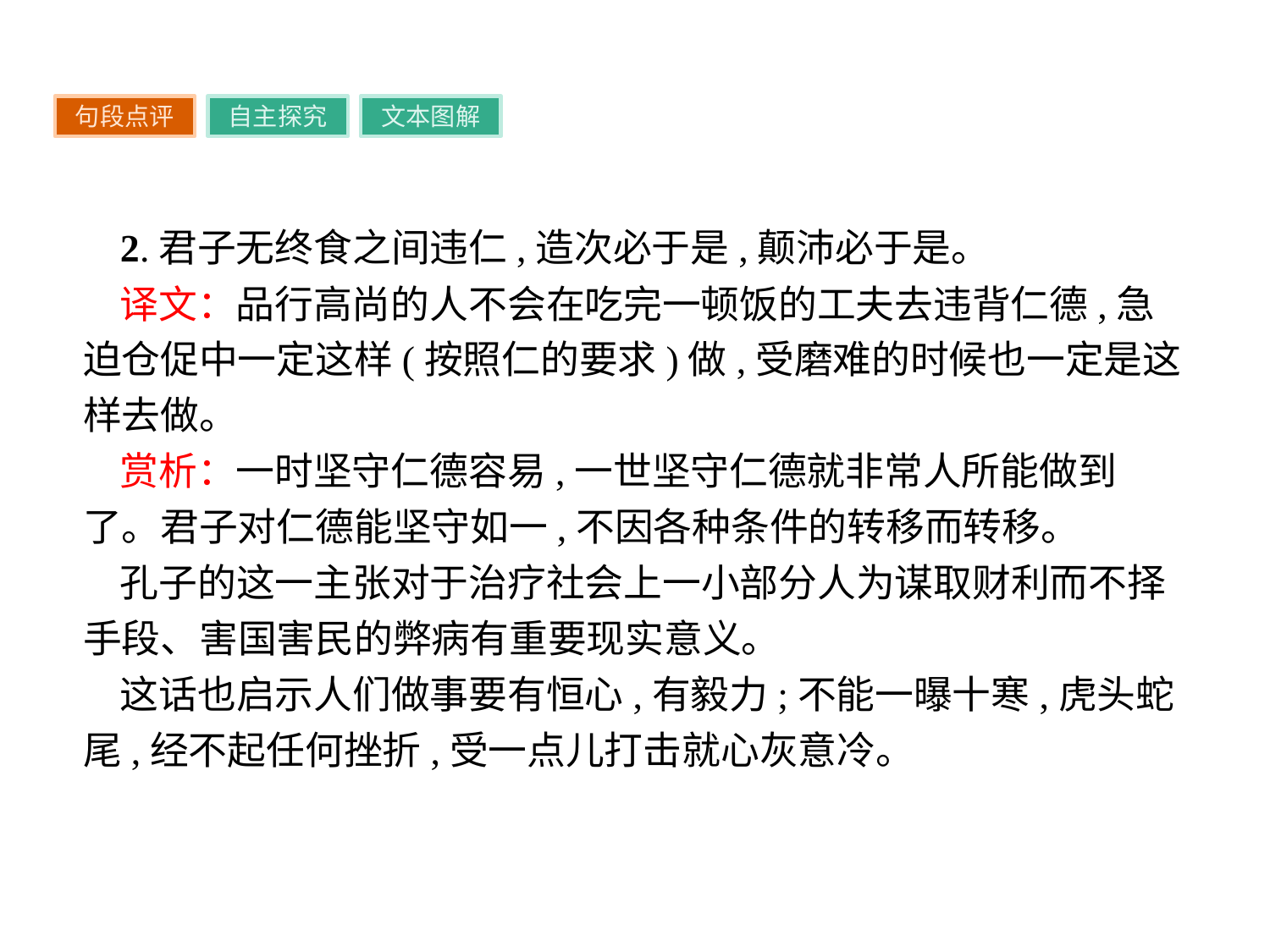

句段点评
自主探究
文本图解
2.君子无终食之间违仁,造次必于是,颠沛必于是。
译文：品行高尚的人不会在吃完一顿饭的工夫去违背仁德,急迫仓促中一定这样(按照仁的要求)做,受磨难的时候也一定是这样去做。
赏析：一时坚守仁德容易,一世坚守仁德就非常人所能做到了。君子对仁德能坚守如一,不因各种条件的转移而转移。
孔子的这一主张对于治疗社会上一小部分人为谋取财利而不择手段、害国害民的弊病有重要现实意义。
这话也启示人们做事要有恒心,有毅力;不能一曝十寒,虎头蛇尾,经不起任何挫折,受一点儿打击就心灰意冷。